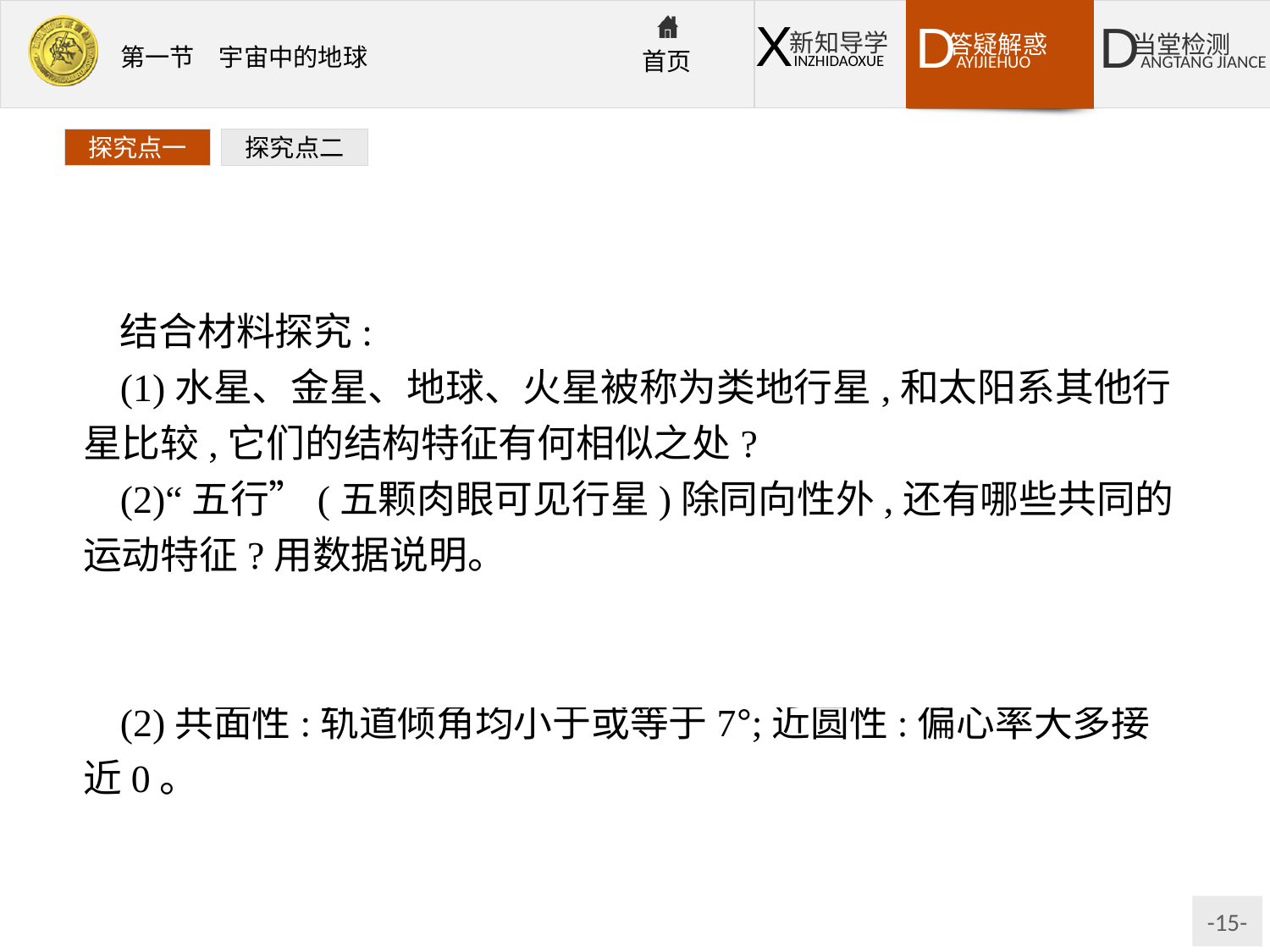

探究点一
探究点二
结合材料探究:
(1)水星、金星、地球、火星被称为类地行星,和太阳系其他行星比较,它们的结构特征有何相似之处?
(2)“五行”(五颗肉眼可见行星)除同向性外,还有哪些共同的运动特征?用数据说明。
提示:(1)类地行星的共同结构特征是质量、体积小,表面温度高。
(2)共面性:轨道倾角均小于或等于7°;近圆性:偏心率大多接近0。